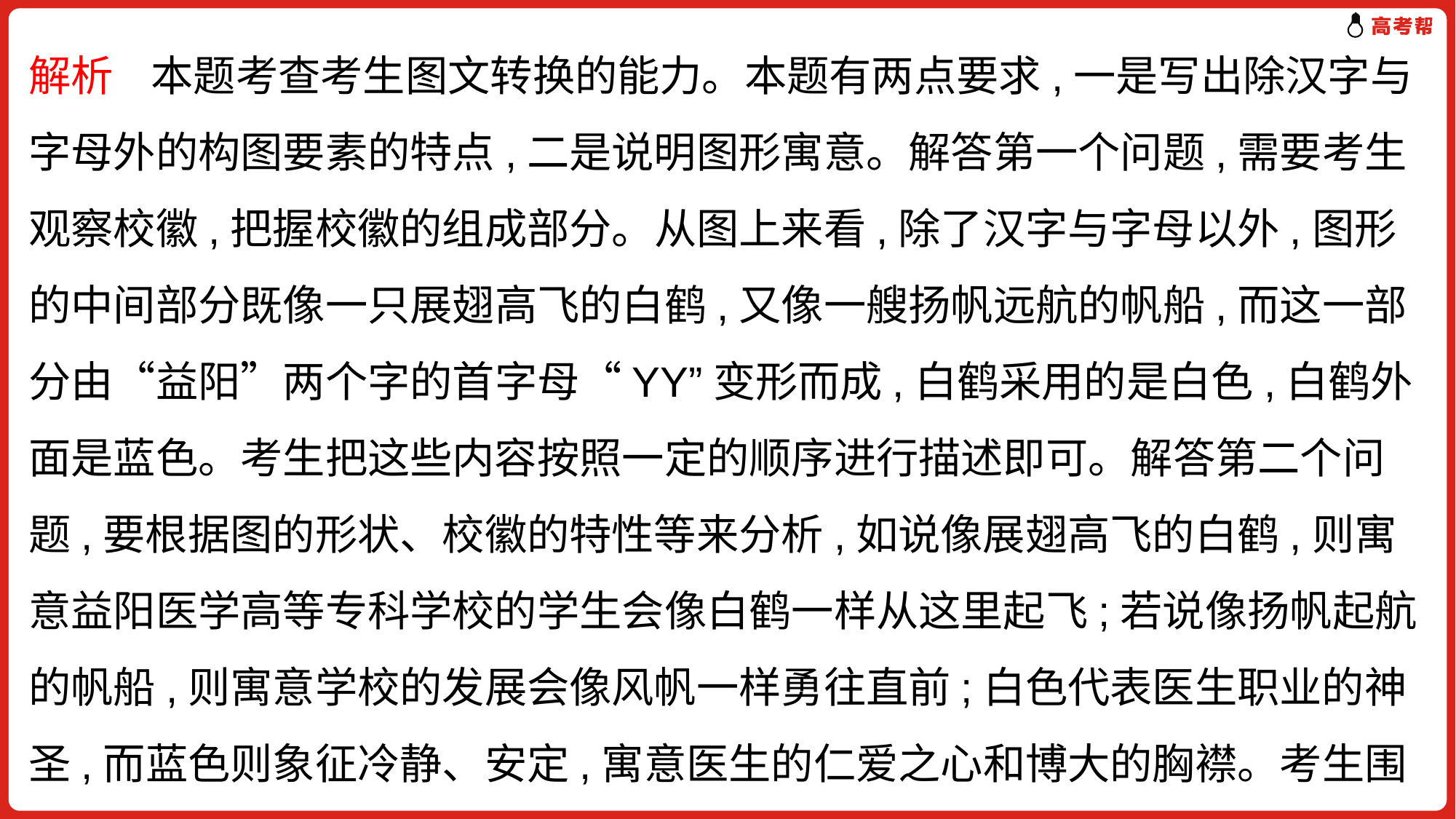

解析    本题考查考生图文转换的能力。本题有两点要求,一是写出除汉字与字母外的构图要素的特点,二是说明图形寓意。解答第一个问题,需要考生观察校徽,把握校徽的组成部分。从图上来看,除了汉字与字母以外,图形的中间部分既像一只展翅高飞的白鹤,又像一艘扬帆远航的帆船,而这一部分由“益阳”两个字的首字母“YY”变形而成,白鹤采用的是白色,白鹤外面是蓝色。考生把这些内容按照一定的顺序进行描述即可。解答第二个问题,要根据图的形状、校徽的特性等来分析,如说像展翅高飞的白鹤,则寓意益阳医学高等专科学校的学生会像白鹤一样从这里起飞;若说像扬帆起航的帆船,则寓意学校的发展会像风帆一样勇往直前;白色代表医生职业的神圣,而蓝色则象征冷静、安定,寓意医生的仁爱之心和博大的胸襟。考生围绕这些方面答题即可。